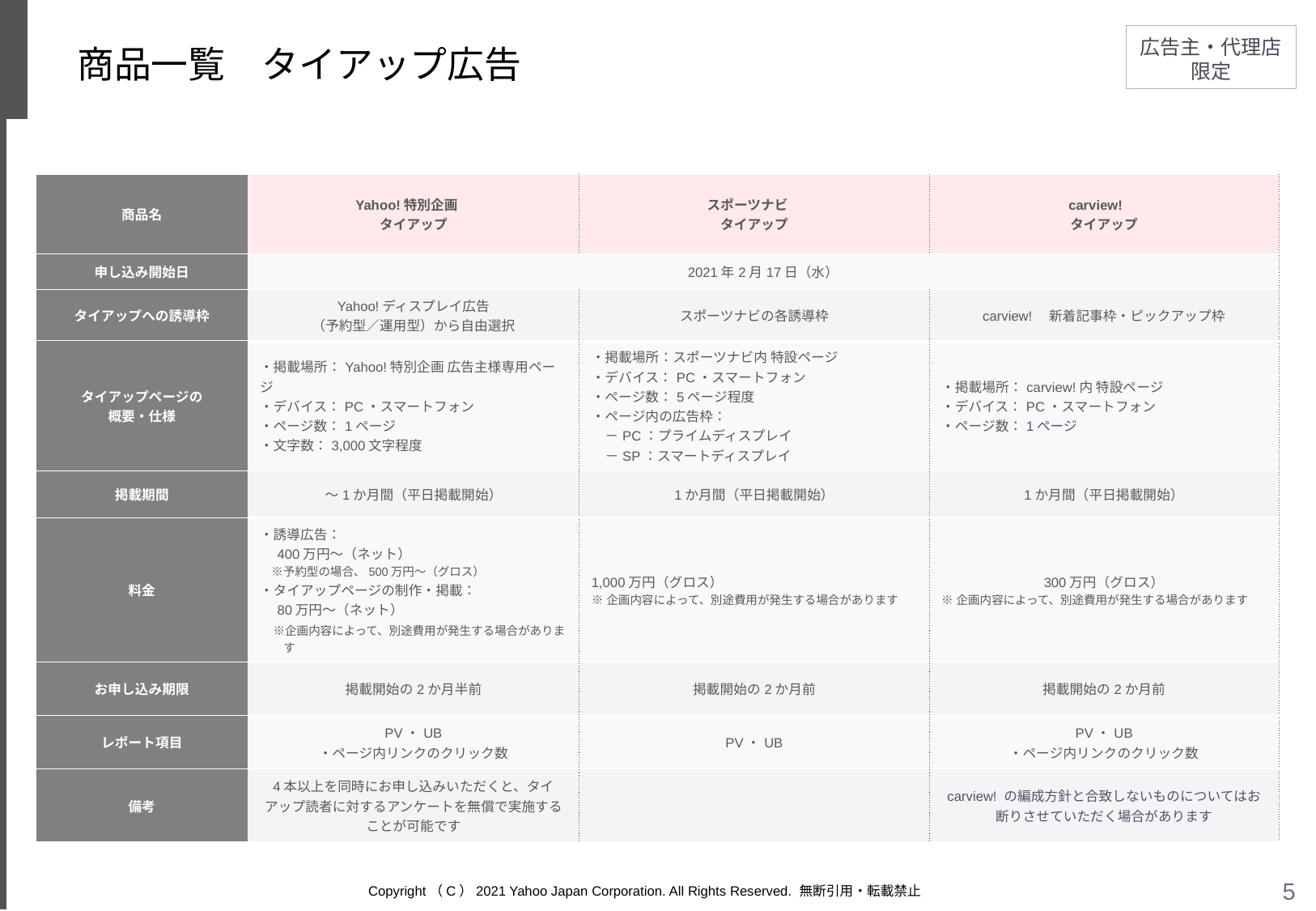

# 商品一覧　タイアップ広告
| 商品名 | Yahoo!特別企画　 タイアップ | スポーツナビ　 タイアップ | carview!　 タイアップ |
| --- | --- | --- | --- |
| 申し込み開始日 | 2021年2月17日（水） |  |  |
| タイアップへの誘導枠 | Yahoo!ディスプレイ広告 （予約型／運用型）から自由選択 | スポーツナビの各誘導枠 | carview!　新着記事枠・ピックアップ枠 |
| タイアップページの 概要・仕様 | ・掲載場所：Yahoo!特別企画 広告主様専用ページ ・デバイス：PC・スマートフォン ・ページ数：1ページ ・文字数：3,000文字程度 | ・掲載場所：スポーツナビ内 特設ページ ・デバイス：PC・スマートフォン ・ページ数：5ページ程度 ・ページ内の広告枠： 　－PC：プライムディスプレイ 　－SP：スマートディスプレイ | ・掲載場所：carview!内 特設ページ ・デバイス：PC・スマートフォン ・ページ数：1ページ |
| 掲載期間 | ～1か月間（平日掲載開始） | 1か月間（平日掲載開始） | 1か月間（平日掲載開始） |
| 料金 | ・誘導広告： 　400万円～（ネット） 　※予約型の場合、500万円～（グロス） ・タイアップページの制作・掲載： 　80万円～（ネット） 　※企画内容によって、別途費用が発生する場合があります | 1,000万円（グロス） ※企画内容によって、別途費用が発生する場合があります | 300万円（グロス） ※企画内容によって、別途費用が発生する場合があります |
| お申し込み期限 | 掲載開始の2か月半前 | 掲載開始の2か月前 | 掲載開始の2か月前 |
| レポート項目 | PV・UB ・ページ内リンクのクリック数 | PV・UB | PV・UB ・ページ内リンクのクリック数 |
| 備考 | 4本以上を同時にお申し込みいただくと、タイアップ読者に対するアンケートを無償で実施することが可能です |  | carview! の編成方針と合致しないものについてはお断りさせていただく場合があります |
Copyright（C）2021 Yahoo Japan Corporation. All Rights Reserved. 無断引用・転載禁止